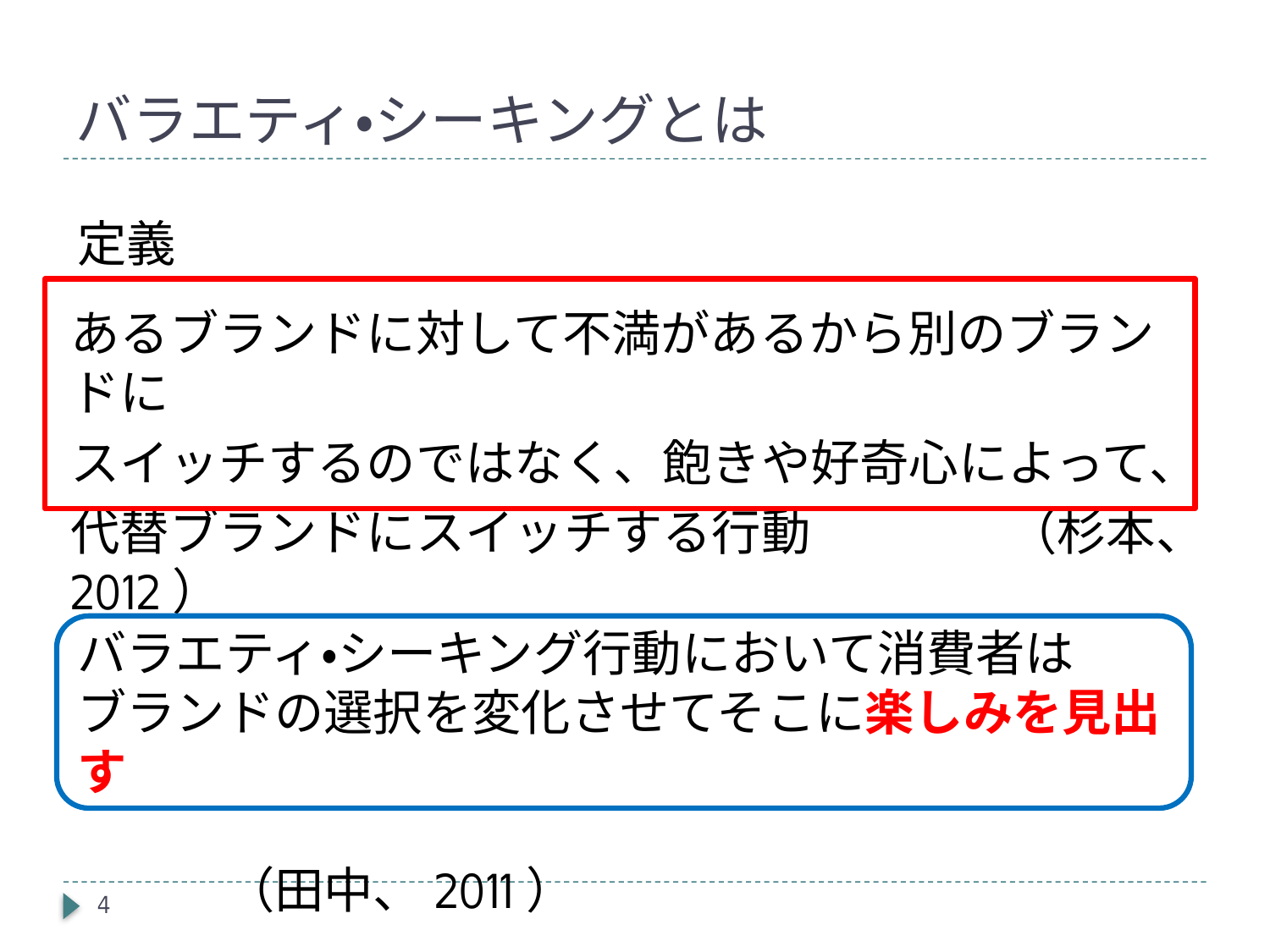

# バラエティ・シーキングとは
定義

あるブランドに対して不満があるから別のブランドに
スイッチするのではなく、飽きや好奇心によって、
代替ブランドにスイッチする行動　　　　（杉本、2012）

バラエティ・シーキング行動において消費者は
ブランドの選択を変化させてそこに楽しみを見出す
　　　　　　　　　　　　　　　　　　　　　　　　　（田中、2011）
4